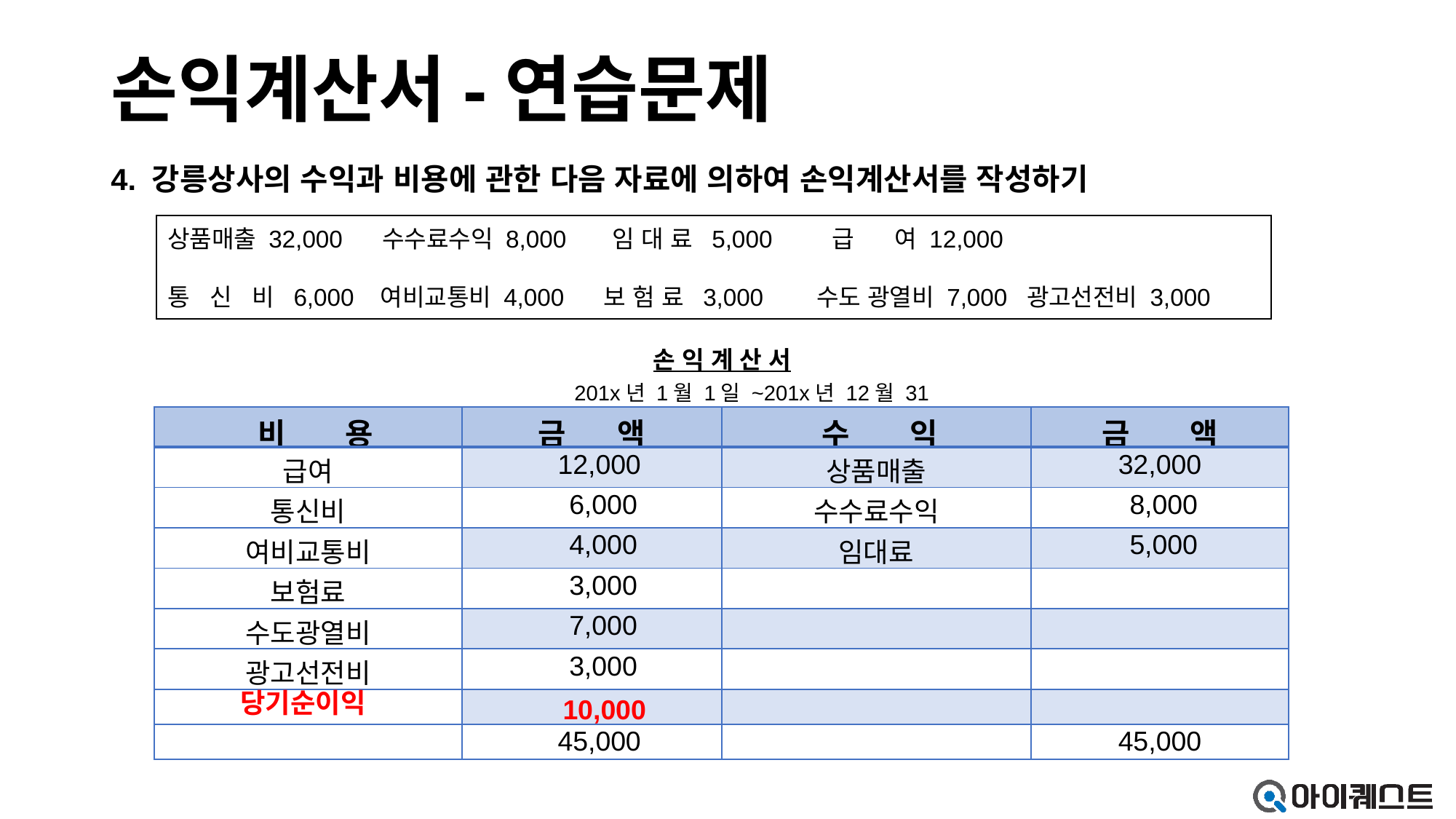

# 손익계산서-연습문제
4. 강릉상사의 수익과 비용에 관한 다음 자료에 의하여 손익계산서를 작성하기

상품매출 32,000     수수료수익 8,000      임 대 료  5,000        급      여 12,000

통   신   비  6,000   여비교통비 4,000     보 험 료  3,000       수도 광열비 7,000  광고선전비 3,000
손 익 계 산 서
201x년 1월 1일 ~201x년 12월 31일까지
| 비 용 | 금 액 | 수 익 | 금 액 |
| --- | --- | --- | --- |
| 급여 | 12,000 | 상품매출 | 32,000 |
| 통신비 | 6,000 | 수수료수익 | 8,000 |
| 여비교통비 | 4,000 | 임대료 | 5,000 |
| 보험료 | 3,000 |  |  |
| 수도광열비 | 7,000 |  |  |
| 광고선전비 | 3,000 |  |  |
|  |  |  |  |
|  | 45,000 |  | 45,000 |
당기순이익
10,000